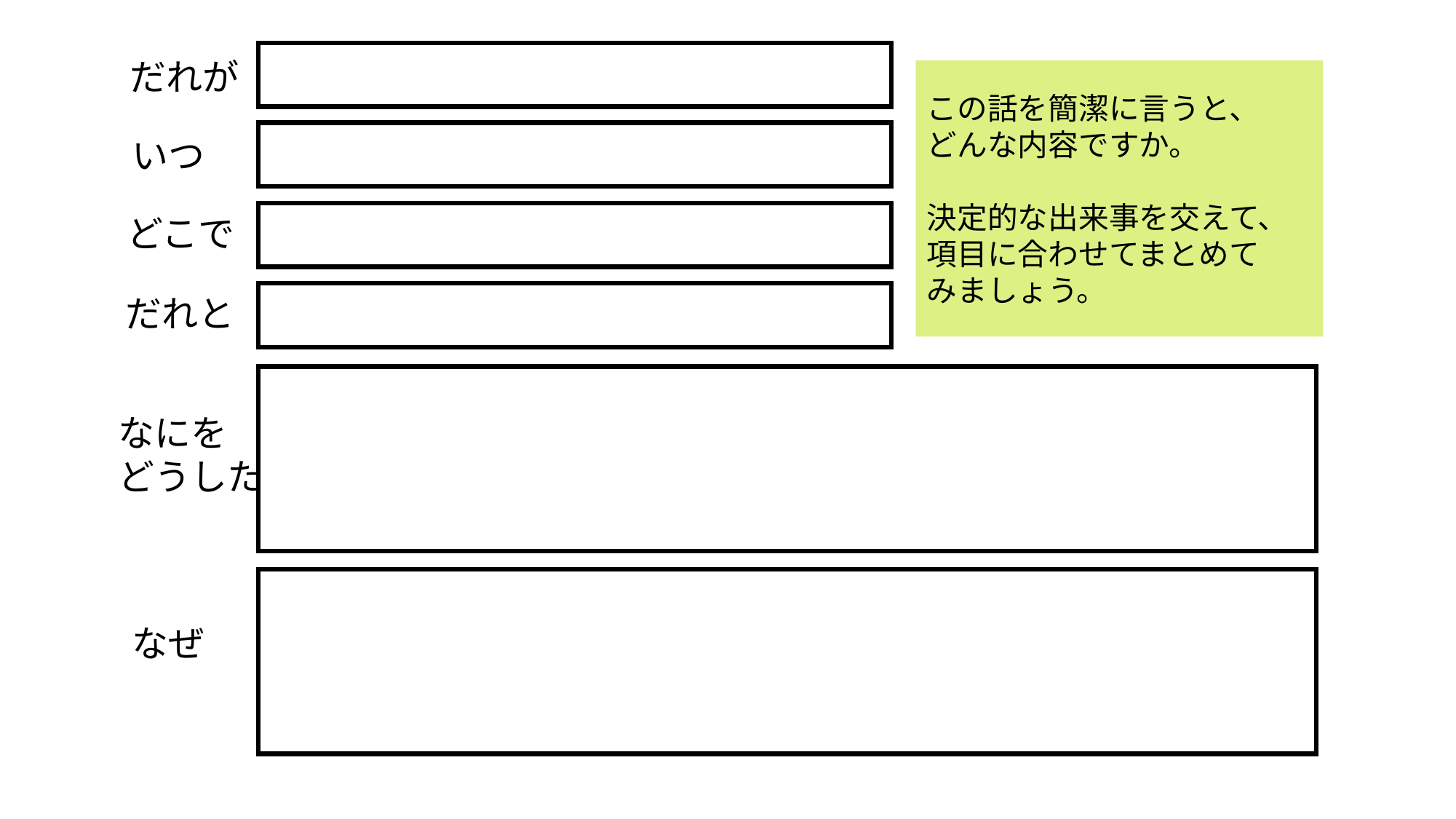

だれが
この話を簡潔に言うと、
どんな内容ですか。

決定的な出来事を交えて、
項目に合わせてまとめて
みましょう。

いつ

どこで

だれと

なにを
どうした

なぜ